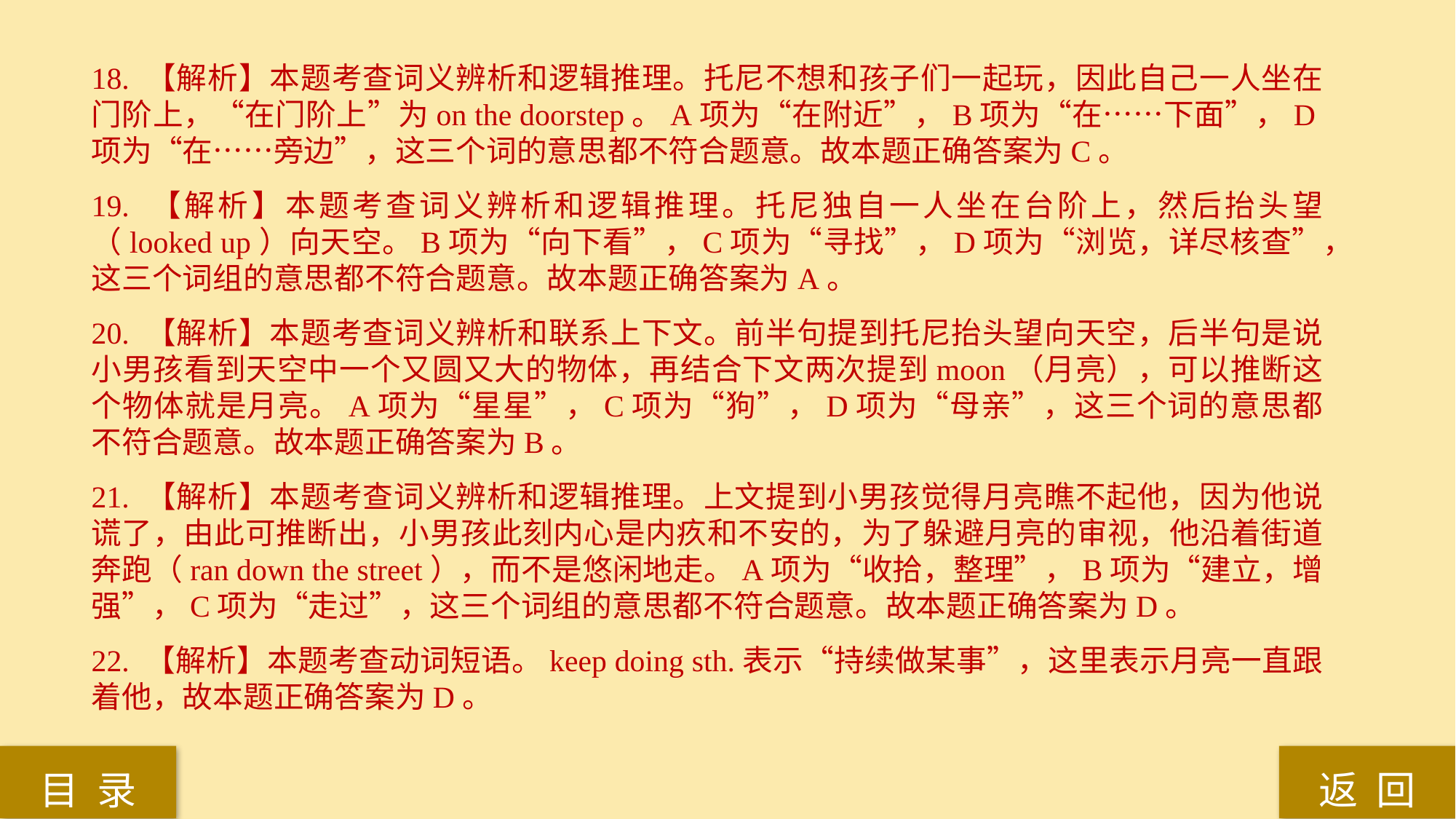

18. 【解析】本题考查词义辨析和逻辑推理。托尼不想和孩子们一起玩，因此自己一人坐在门阶上，“在门阶上”为on the doorstep。A项为“在附近”，B项为“在……下面”，D项为“在……旁边”，这三个词的意思都不符合题意。故本题正确答案为C。
19. 【解析】本题考查词义辨析和逻辑推理。托尼独自一人坐在台阶上，然后抬头望（looked up）向天空。B项为“向下看”，C项为“寻找”，D项为“浏览，详尽核查”，这三个词组的意思都不符合题意。故本题正确答案为A。
20. 【解析】本题考查词义辨析和联系上下文。前半句提到托尼抬头望向天空，后半句是说小男孩看到天空中一个又圆又大的物体，再结合下文两次提到moon（月亮），可以推断这个物体就是月亮。A项为“星星”，C项为“狗”，D项为“母亲”，这三个词的意思都不符合题意。故本题正确答案为B。
21. 【解析】本题考查词义辨析和逻辑推理。上文提到小男孩觉得月亮瞧不起他，因为他说谎了，由此可推断出，小男孩此刻内心是内疚和不安的，为了躲避月亮的审视，他沿着街道奔跑（ran down the street），而不是悠闲地走。A项为“收拾，整理”，B项为“建立，增强”，C项为“走过”，这三个词组的意思都不符合题意。故本题正确答案为D。
22. 【解析】本题考查动词短语。keep doing sth.表示“持续做某事”，这里表示月亮一直跟着他，故本题正确答案为D。
返  回